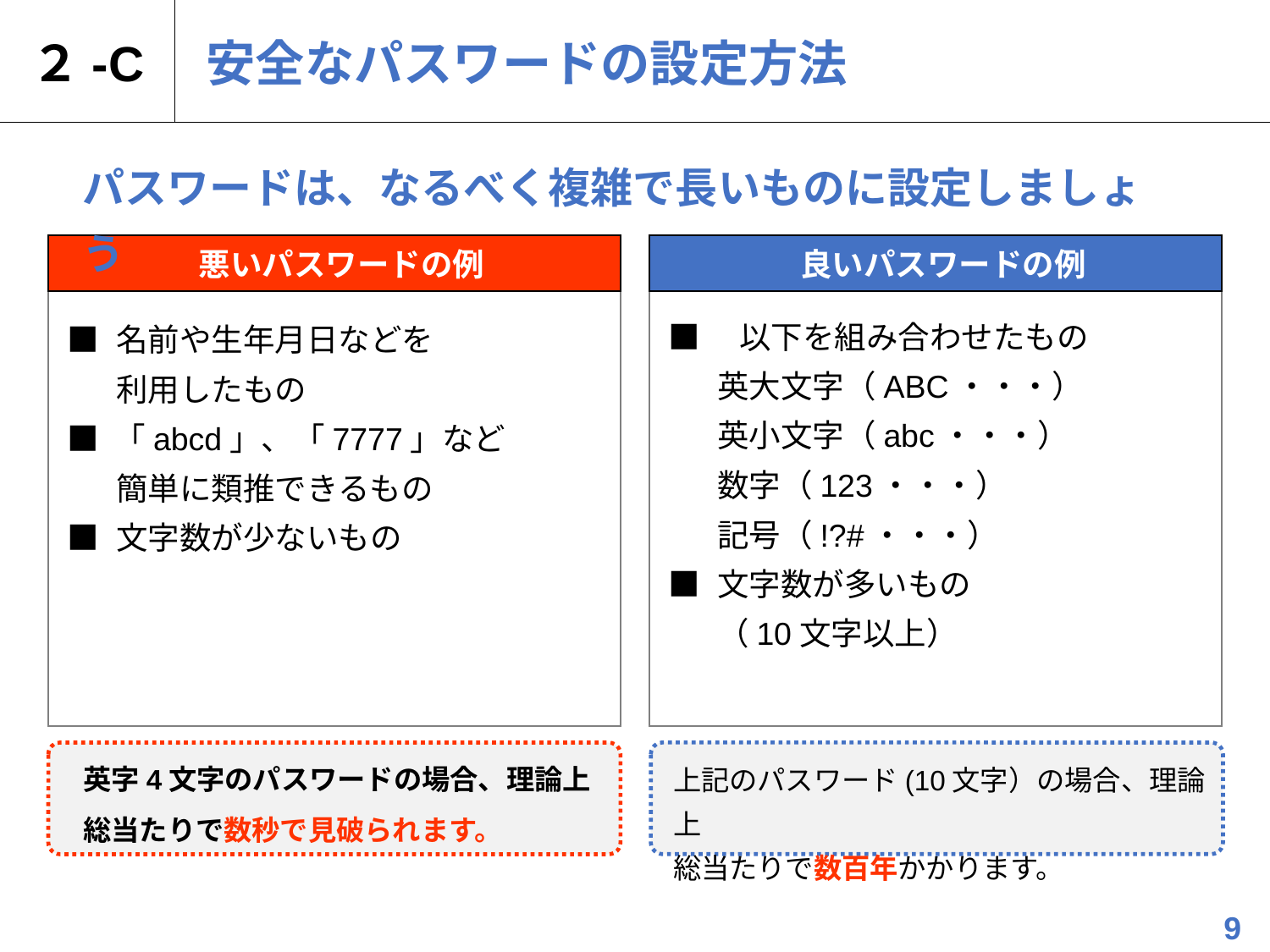

２-C
# 安全なパスワードの設定方法
パスワードは、なるべく複雑で長いものに設定しましょう
 悪いパスワードの例
 良いパスワードの例

■　以下を組み合わせたもの
	英大文字（ABC・・・）
	英小文字（abc・・・）
	数字（123・・・）
	記号（!?#・・・）
■	文字数が多いもの
	（10文字以上）
■	名前や生年月日などを
	利用したもの
■ 「abcd」、「7777」など
	簡単に類推できるもの
■	文字数が少ないもの

上記のパスワード(10文字）の場合、理論上
総当たりで数百年かかります。
英字4文字のパスワードの場合、理論上
総当たりで数秒で見破られます。
9